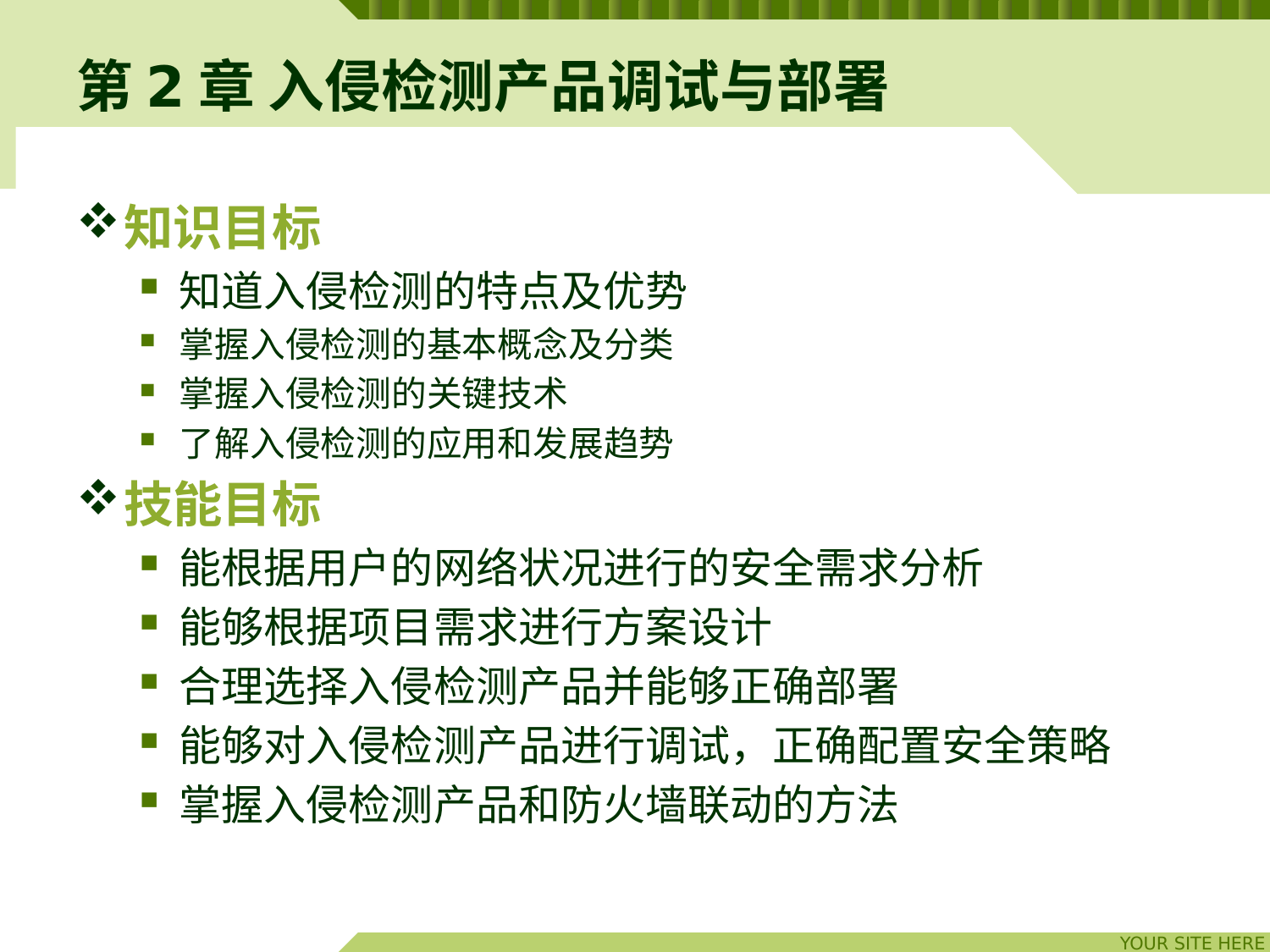

# 第2章 入侵检测产品调试与部署
知识目标
知道入侵检测的特点及优势
掌握入侵检测的基本概念及分类
掌握入侵检测的关键技术
了解入侵检测的应用和发展趋势
技能目标
能根据用户的网络状况进行的安全需求分析
能够根据项目需求进行方案设计
合理选择入侵检测产品并能够正确部署
能够对入侵检测产品进行调试，正确配置安全策略
掌握入侵检测产品和防火墙联动的方法